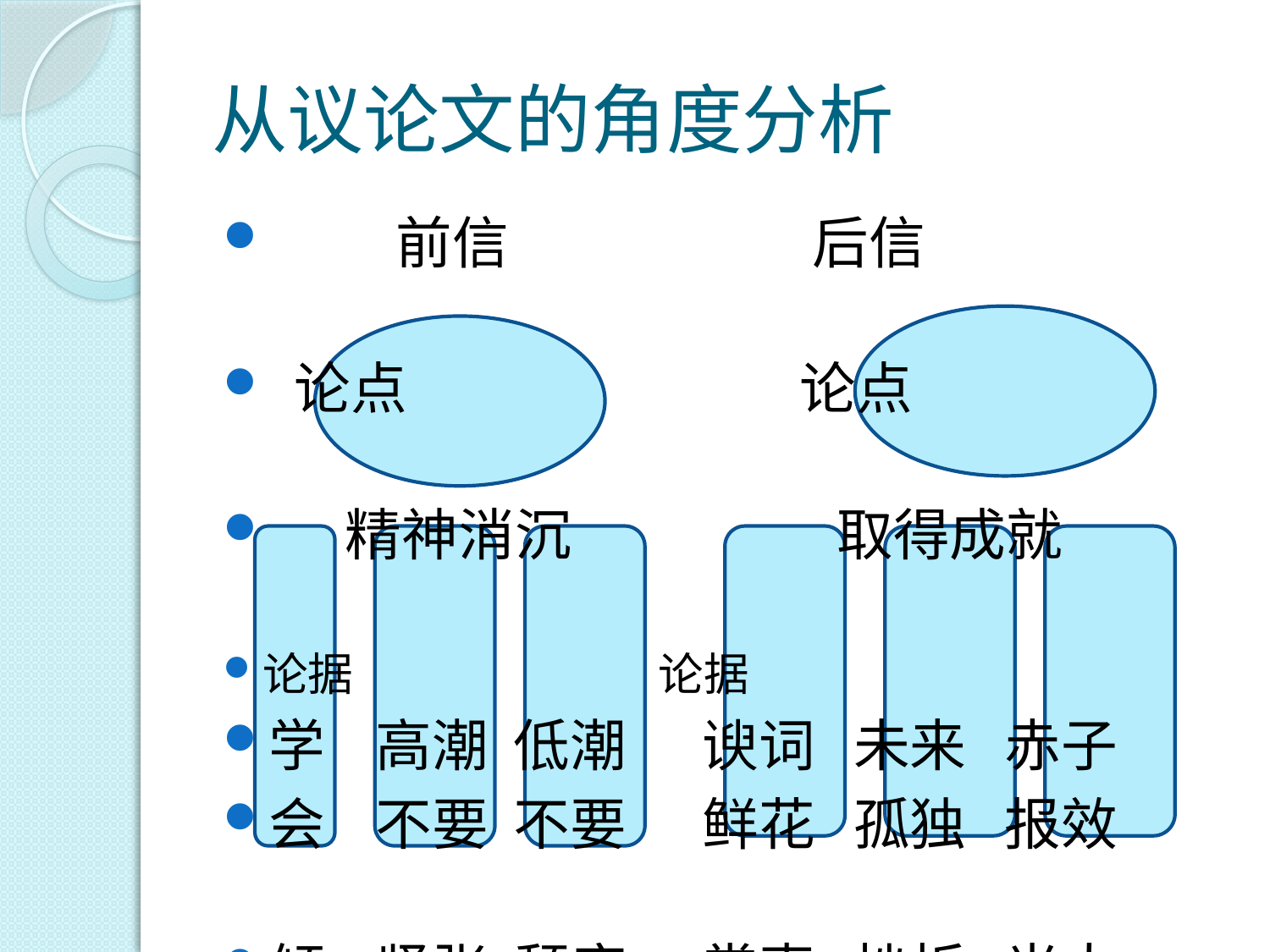

# 从议论文的角度分析
         前信                        后信
 论点                               论点
     精神消沉                     取得成就
论据                              论据
学    高潮  低潮      谀词   未来   赤子
会    不要  不要      鲜花   孤独   报效
倾    紧张  颓废      掌声   挫折   光大
诉                          拥抱   打击    中国